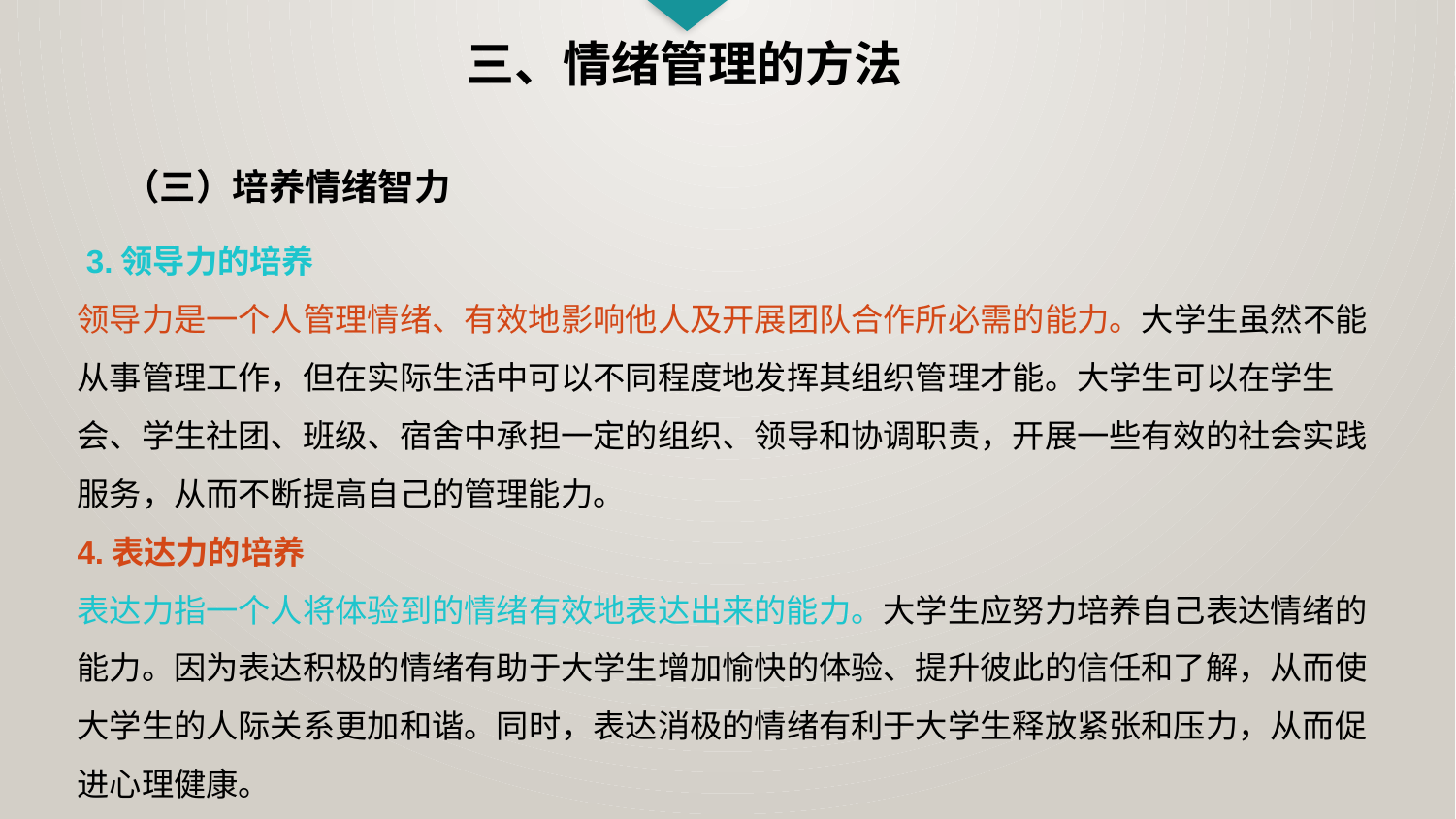

三、情绪管理的方法
（三）培养情绪智力
 3.领导力的培养
领导力是一个人管理情绪、有效地影响他人及开展团队合作所必需的能力。大学生虽然不能从事管理工作，但在实际生活中可以不同程度地发挥其组织管理才能。大学生可以在学生会、学生社团、班级、宿舍中承担一定的组织、领导和协调职责，开展一些有效的社会实践服务，从而不断提高自己的管理能力。
4.表达力的培养
表达力指一个人将体验到的情绪有效地表达出来的能力。大学生应努力培养自己表达情绪的能力。因为表达积极的情绪有助于大学生增加愉快的体验、提升彼此的信任和了解，从而使大学生的人际关系更加和谐。同时，表达消极的情绪有利于大学生释放紧张和压力，从而促进心理健康。
75